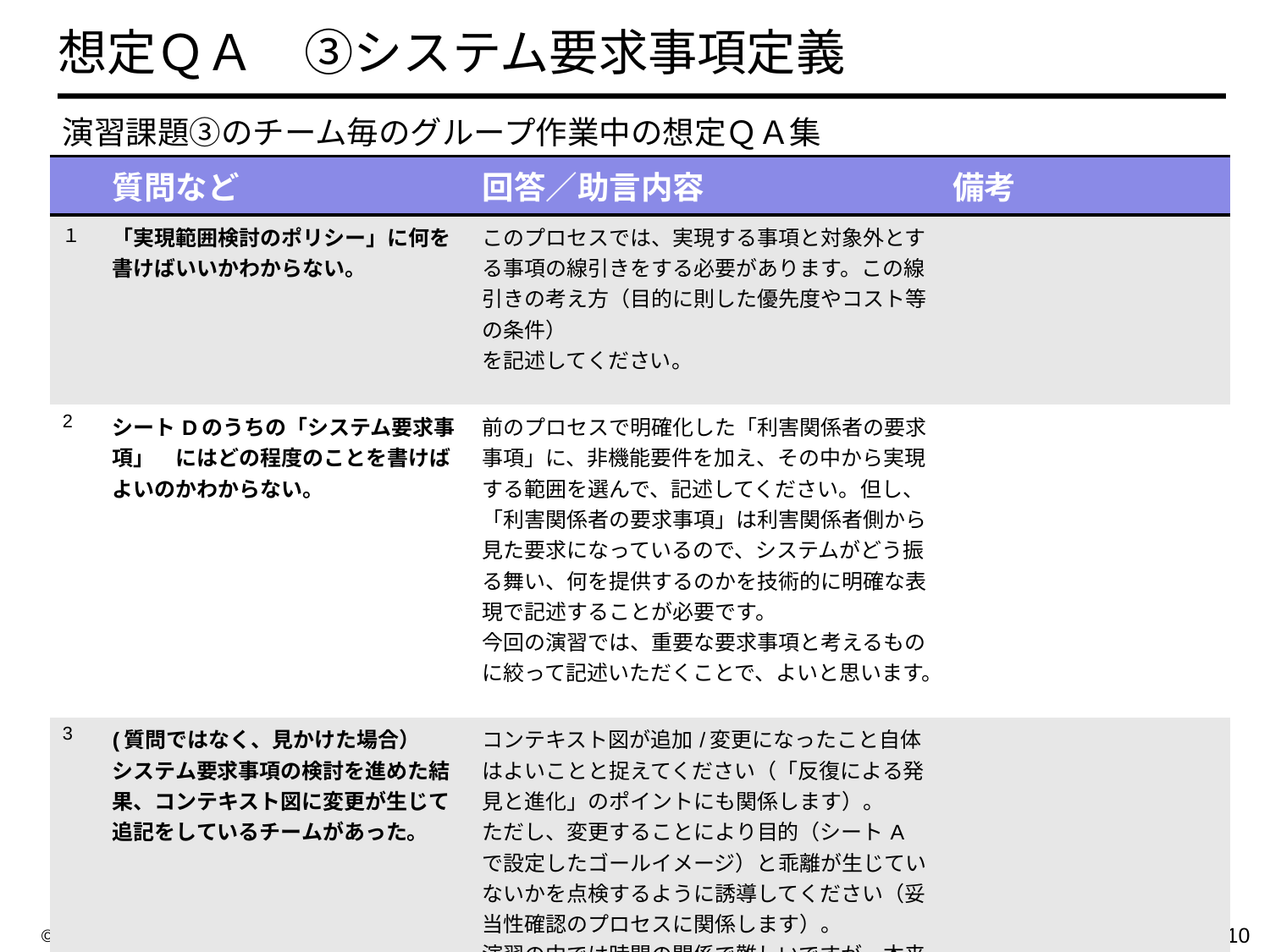

# 想定ＱＡ　③システム要求事項定義
　演習課題③のチーム毎のグループ作業中の想定ＱＡ集

|  | 質問など | 回答／助言内容 | 備考 |
| --- | --- | --- | --- |
| １ | 「実現範囲検討のポリシー」に何を書けばいいかわからない。 | このプロセスでは、実現する事項と対象外とする事項の線引きをする必要があります。この線引きの考え方（目的に則した優先度やコスト等の条件） を記述してください。 |  |
| 2 | シートDのうちの「システム要求事項」　にはどの程度のことを書けばよいのかわからない。 | 前のプロセスで明確化した「利害関係者の要求事項」に、非機能要件を加え、その中から実現する範囲を選んで、記述してください。但し、「利害関係者の要求事項」は利害関係者側から見た要求になっているので、システムがどう振る舞い、何を提供するのかを技術的に明確な表現で記述することが必要です。 今回の演習では、重要な要求事項と考えるものに絞って記述いただくことで、よいと思います。 |  |
| 3 | (質問ではなく、見かけた場合） システム要求事項の検討を進めた結果、コンテキスト図に変更が生じて追記をしているチームがあった。 | コンテキスト図が追加/変更になったこと自体はよいことと捉えてください（「反復による発見と進化」のポイントにも関係します）。 ただし、変更することにより目的（シートAで設定したゴールイメージ）と乖離が生じていないかを点検するように誘導してください（妥当性確認のプロセスに関係します）。 演習の中では時間の関係で難しいですが、本来はシートＡだけでなく、すべてのシートに反映して整合性をとる必要があります。 |  |